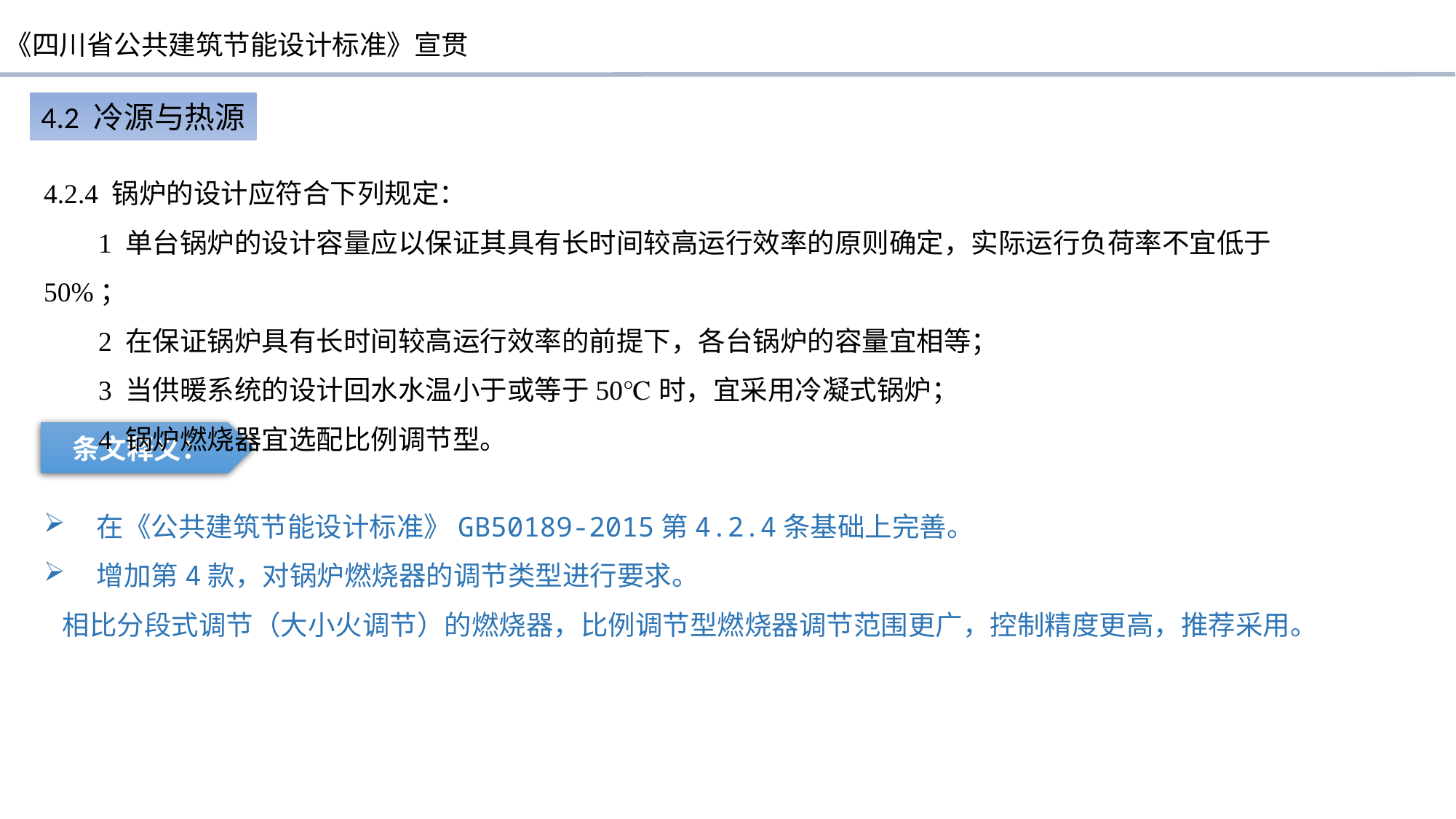

4.2 冷源与热源
4.2.4 锅炉的设计应符合下列规定：
1 单台锅炉的设计容量应以保证其具有长时间较高运行效率的原则确定，实际运行负荷率不宜低于50%；
2 在保证锅炉具有长时间较高运行效率的前提下，各台锅炉的容量宜相等；
3 当供暖系统的设计回水水温小于或等于50℃时，宜采用冷凝式锅炉；
4 锅炉燃烧器宜选配比例调节型。
条文释义：
  在《公共建筑节能设计标准》GB50189-2015第4.2.4条基础上完善。
  增加第4款，对锅炉燃烧器的调节类型进行要求。
  相比分段式调节（大小火调节）的燃烧器，比例调节型燃烧器调节范围更广，控制精度更高，推荐采用。